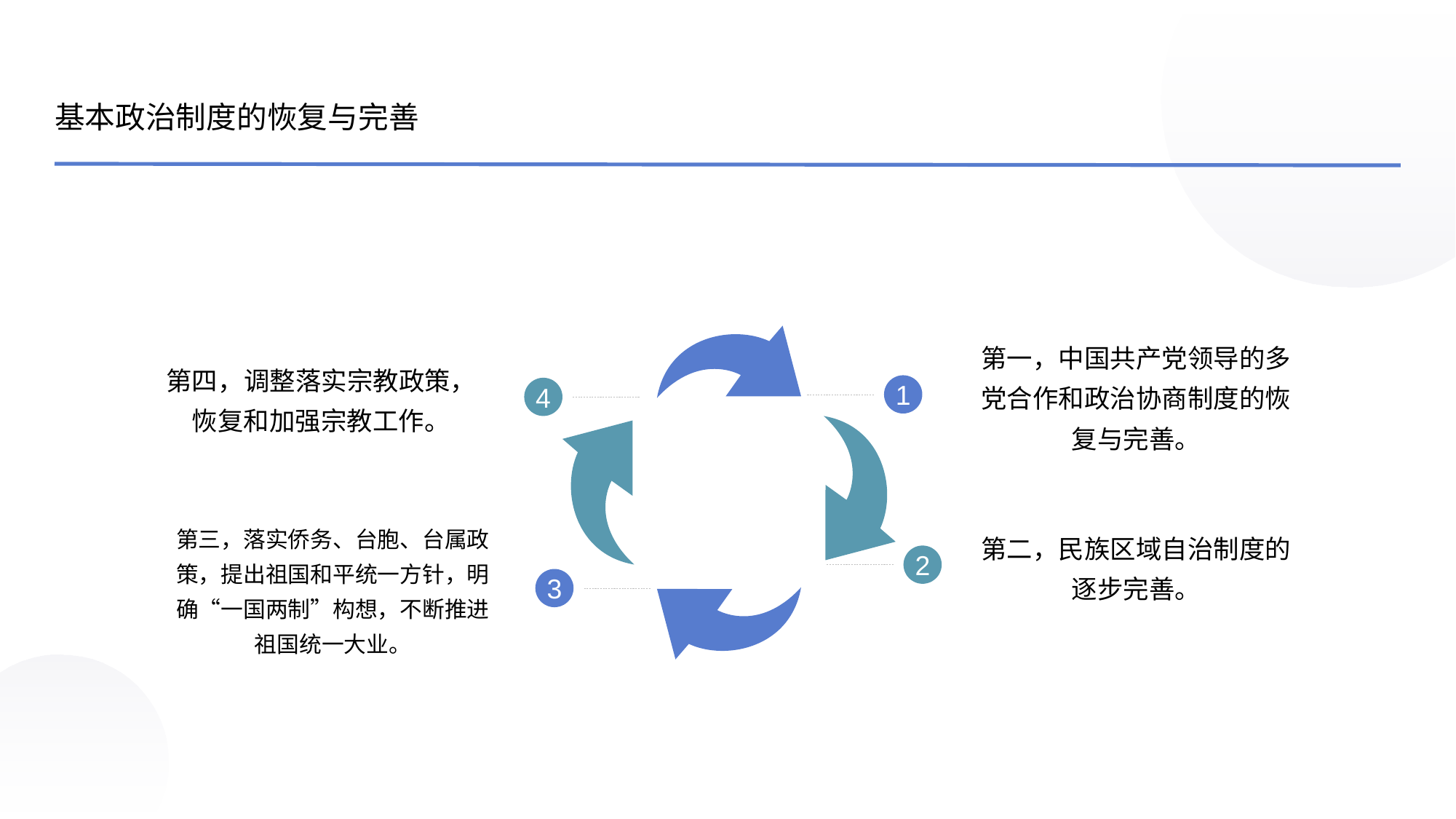

基本政治制度的恢复与完善
第一，中国共产党领导的多党合作和政治协商制度的恢复与完善。
第四，调整落实宗教政策，恢复和加强宗教工作。

1
4

第二，民族区域自治制度的逐步完善。
第三，落实侨务、台胞、台属政策，提出祖国和平统一方针，明确“一国两制”构想，不断推进祖国统一大业。
2
3